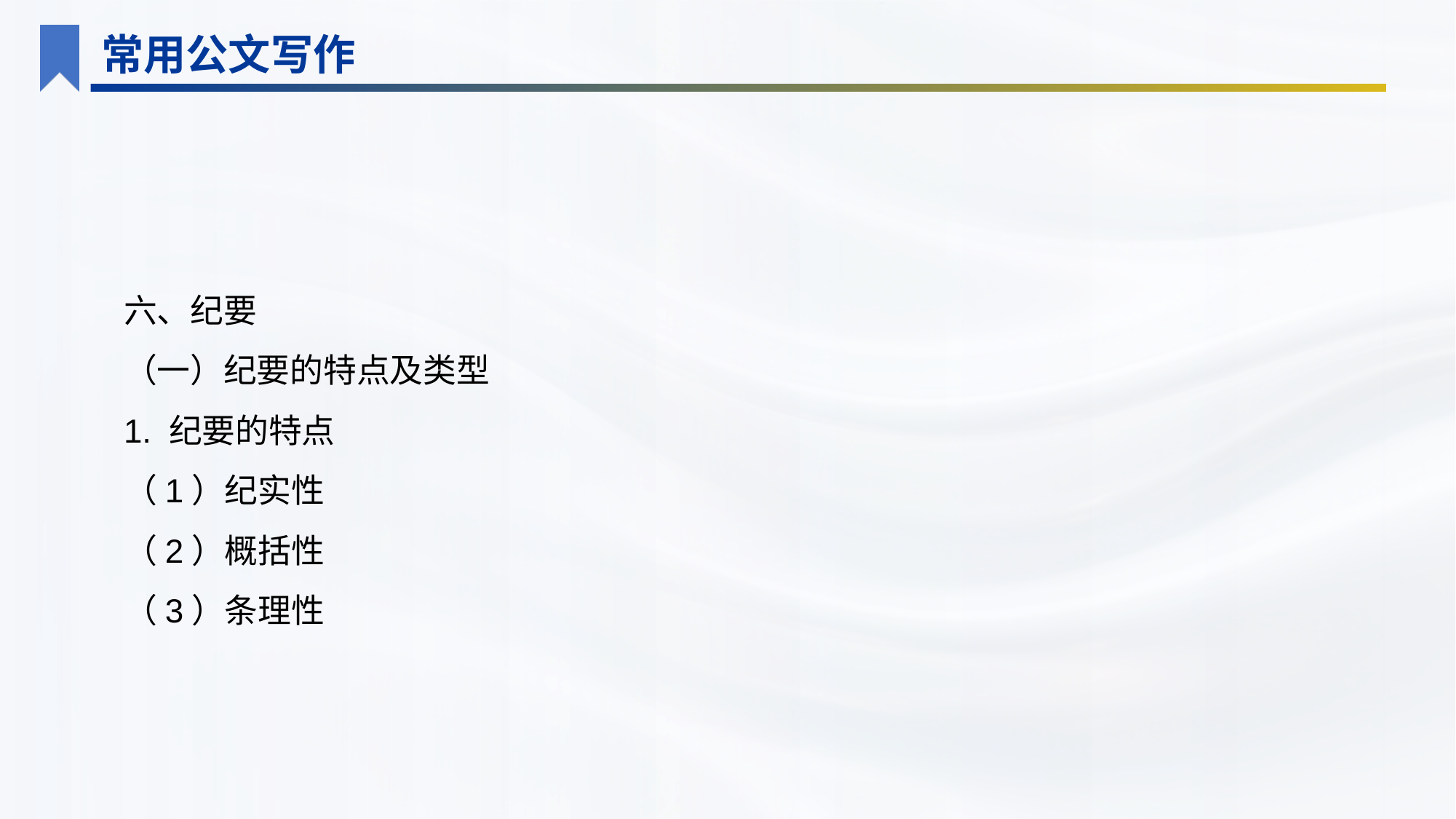

常用公文写作
六、纪要
（一）纪要的特点及类型
1. 纪要的特点
（1）纪实性
（2）概括性
（3）条理性